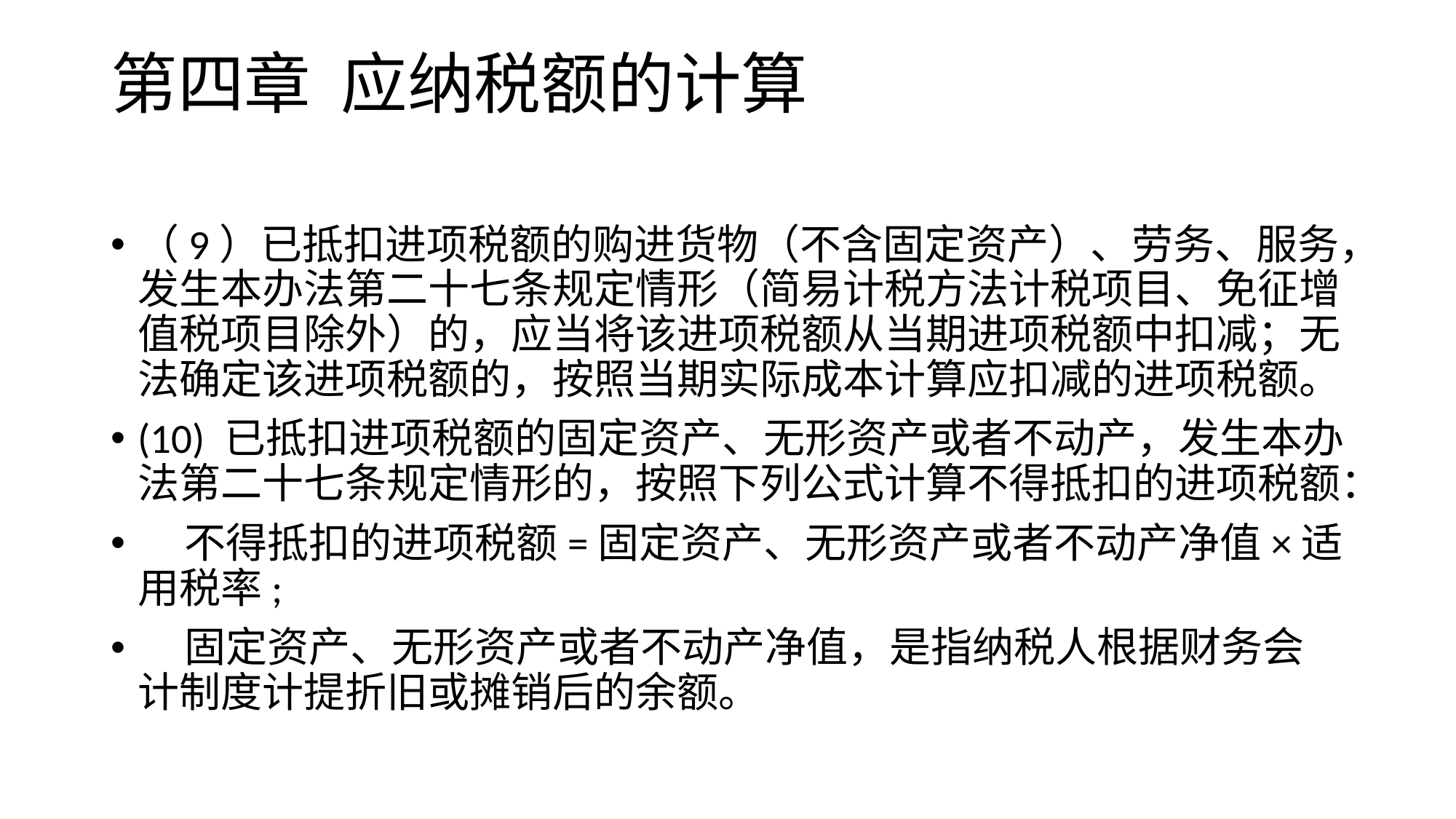

# 第四章  应纳税额的计算

（9）已抵扣进项税额的购进货物（不含固定资产）、劳务、服务，发生本办法第二十七条规定情形（简易计税方法计税项目、免征增值税项目除外）的，应当将该进项税额从当期进项税额中扣减；无法确定该进项税额的，按照当期实际成本计算应扣减的进项税额。
(10) 已抵扣进项税额的固定资产、无形资产或者不动产，发生本办法第二十七条规定情形的，按照下列公式计算不得抵扣的进项税额：
    不得抵扣的进项税额=固定资产、无形资产或者不动产净值×适用税率;
    固定资产、无形资产或者不动产净值，是指纳税人根据财务会计制度计提折旧或摊销后的余额。